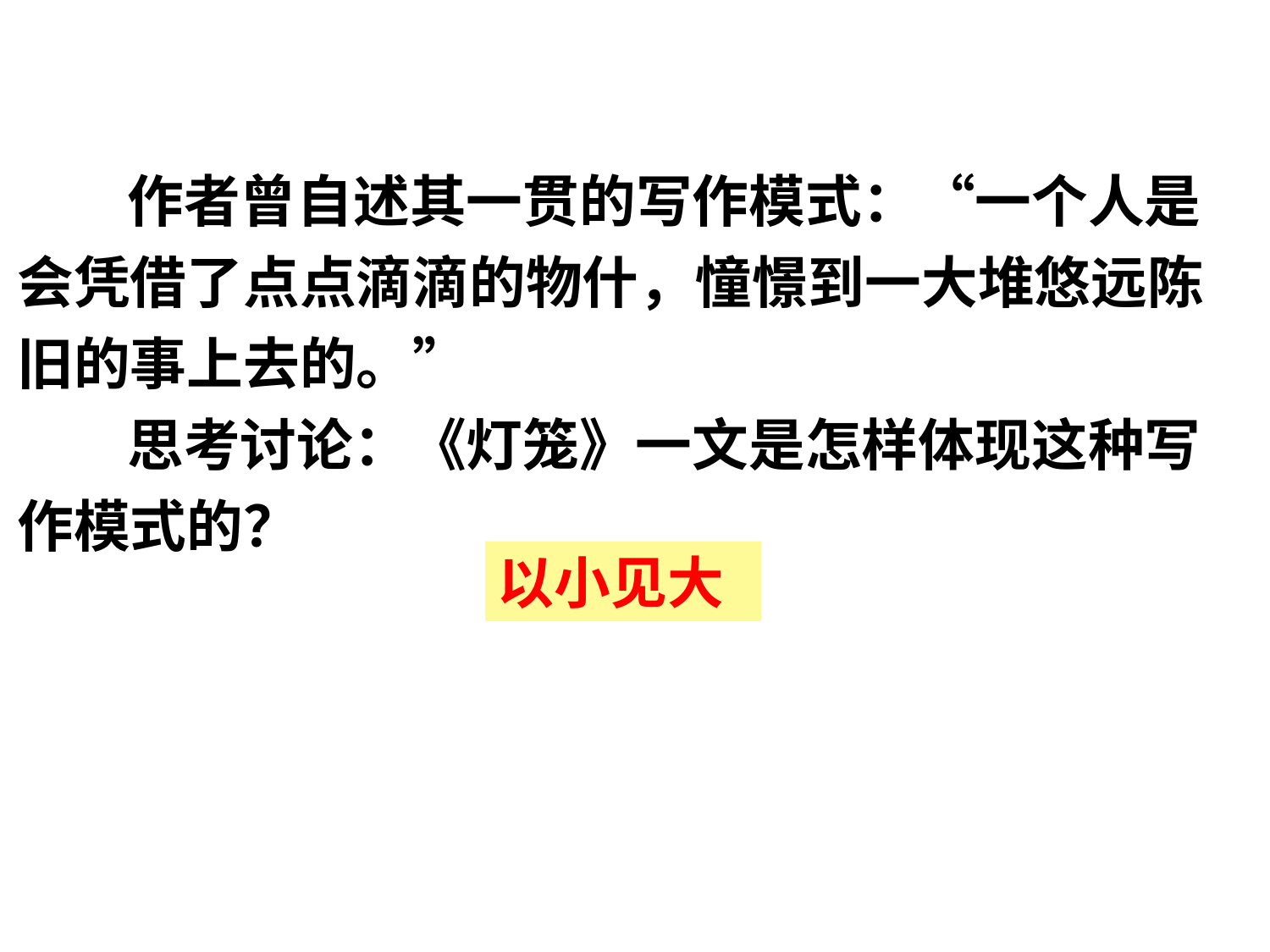

作者曾自述其一贯的写作模式：“一个人是会凭借了点点滴滴的物什，憧憬到一大堆悠远陈旧的事上去的。”
思考讨论：《灯笼》一文是怎样体现这种写作模式的？
以小见大